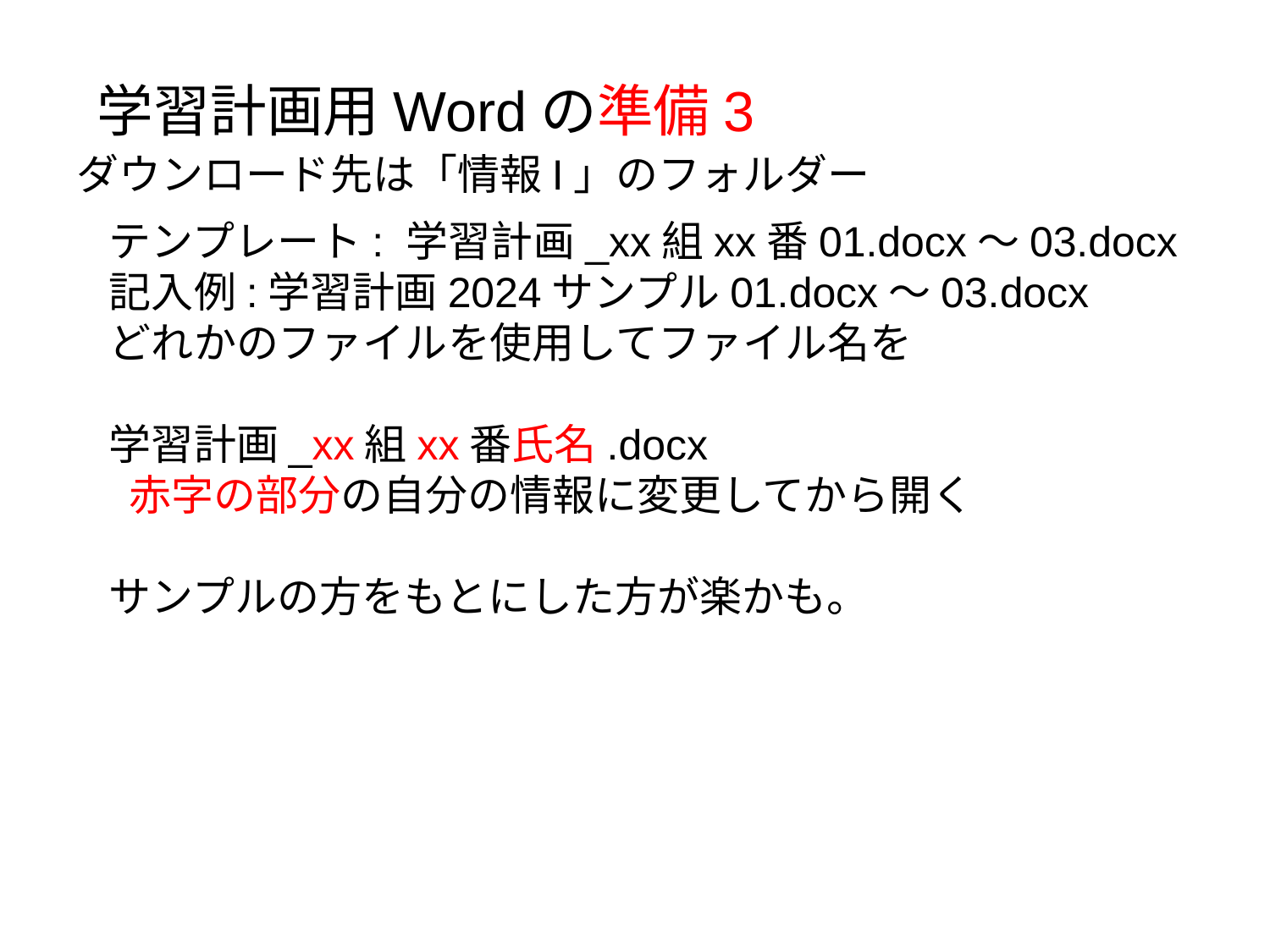

学習計画用Wordの準備3
ダウンロード先は「情報I」のフォルダー
テンプレート: 学習計画_xx組xx番01.docx～03.docx
記入例:学習計画2024サンプル01.docx～03.docx
どれかのファイルを使用してファイル名を

学習計画_xx組xx番氏名.docx
 赤字の部分の自分の情報に変更してから開く

サンプルの方をもとにした方が楽かも。